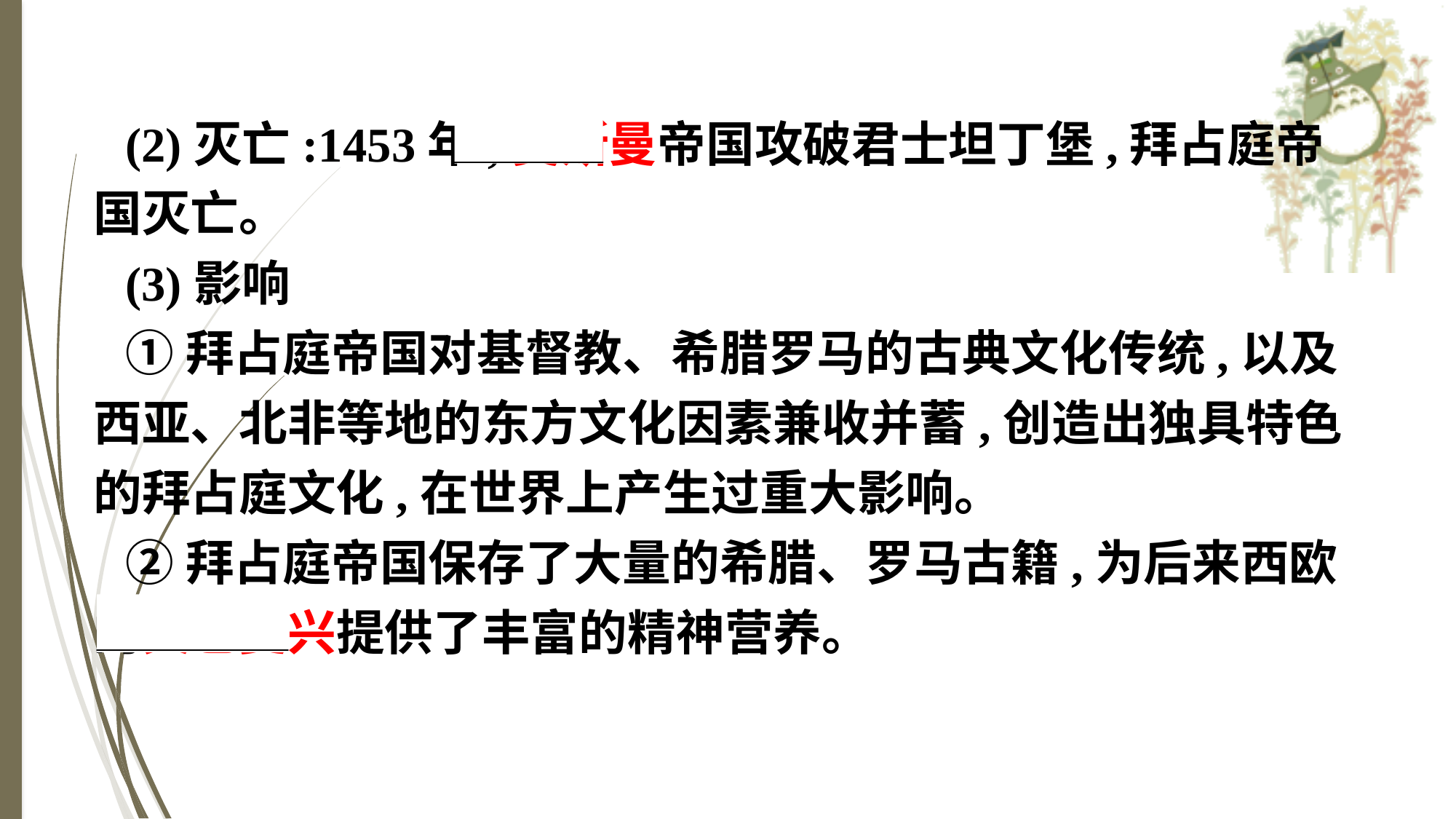

(2)灭亡:1453年,奥斯曼帝国攻破君士坦丁堡,拜占庭帝国灭亡。
(3)影响
①拜占庭帝国对基督教、希腊罗马的古典文化传统,以及西亚、北非等地的东方文化因素兼收并蓄,创造出独具特色的拜占庭文化,在世界上产生过重大影响。
②拜占庭帝国保存了大量的希腊、罗马古籍,为后来西欧的文艺复兴提供了丰富的精神营养。